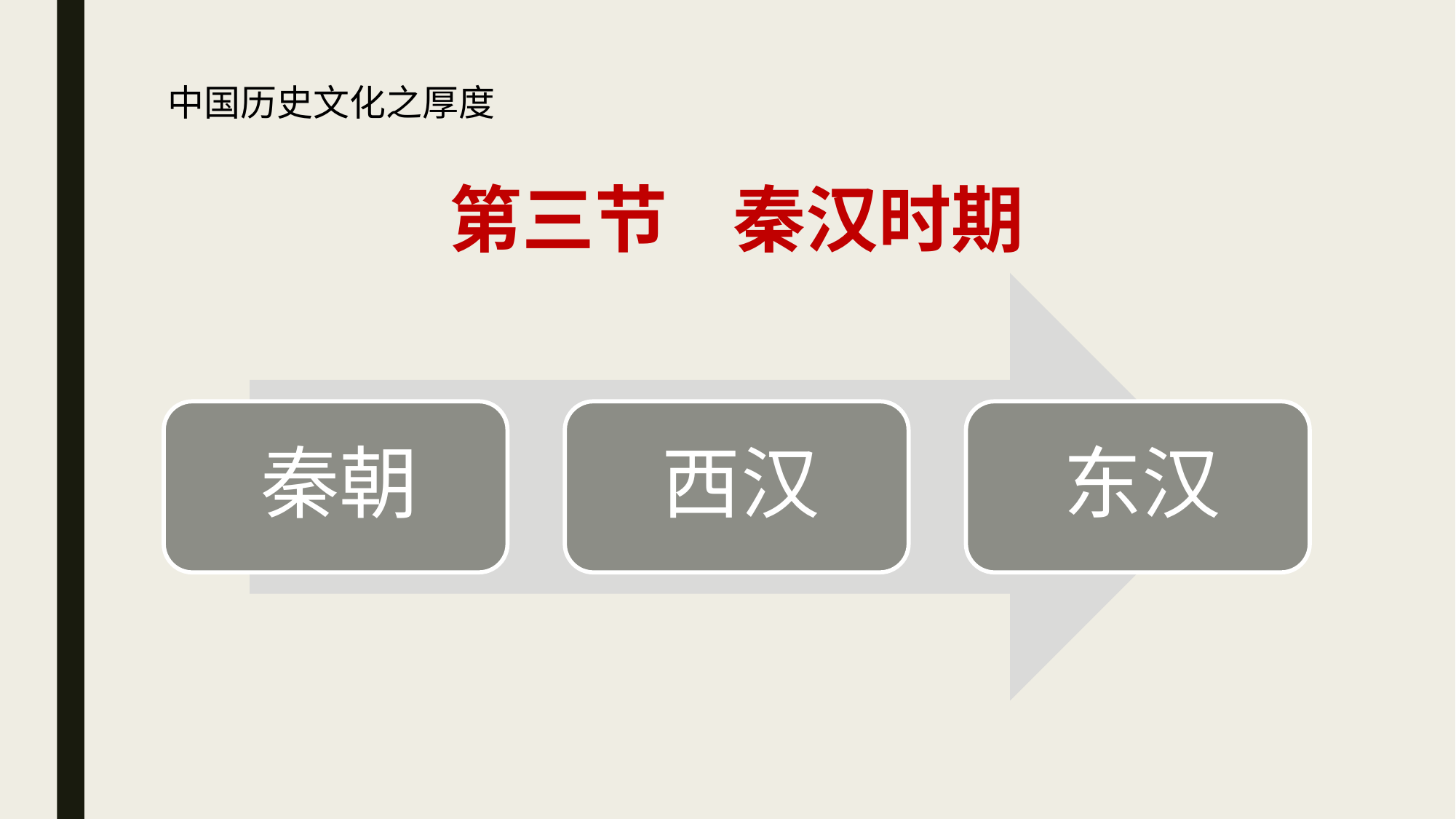

中国历史文化之厚度
# 第三节    秦汉时期
秦朝
西汉
东汉